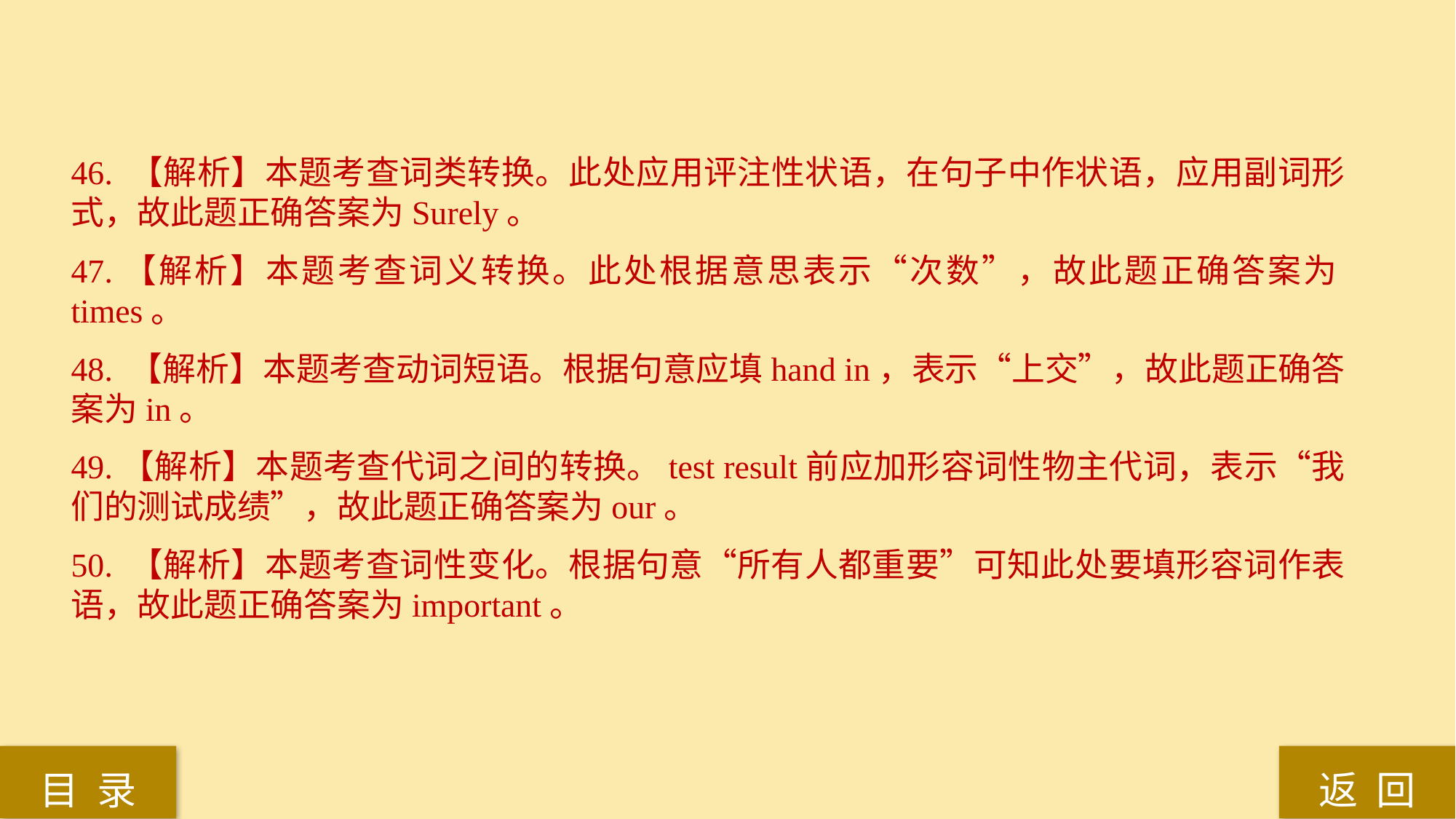

46. 【解析】本题考查词类转换。此处应用评注性状语，在句子中作状语，应用副词形式，故此题正确答案为Surely。
47.【解析】本题考查词义转换。此处根据意思表示“次数”，故此题正确答案为times。
48. 【解析】本题考查动词短语。根据句意应填hand in，表示“上交”，故此题正确答案为in。
49.【解析】本题考查代词之间的转换。test result前应加形容词性物主代词，表示“我们的测试成绩”，故此题正确答案为our。
50. 【解析】本题考查词性变化。根据句意“所有人都重要”可知此处要填形容词作表语，故此题正确答案为important。
返  回